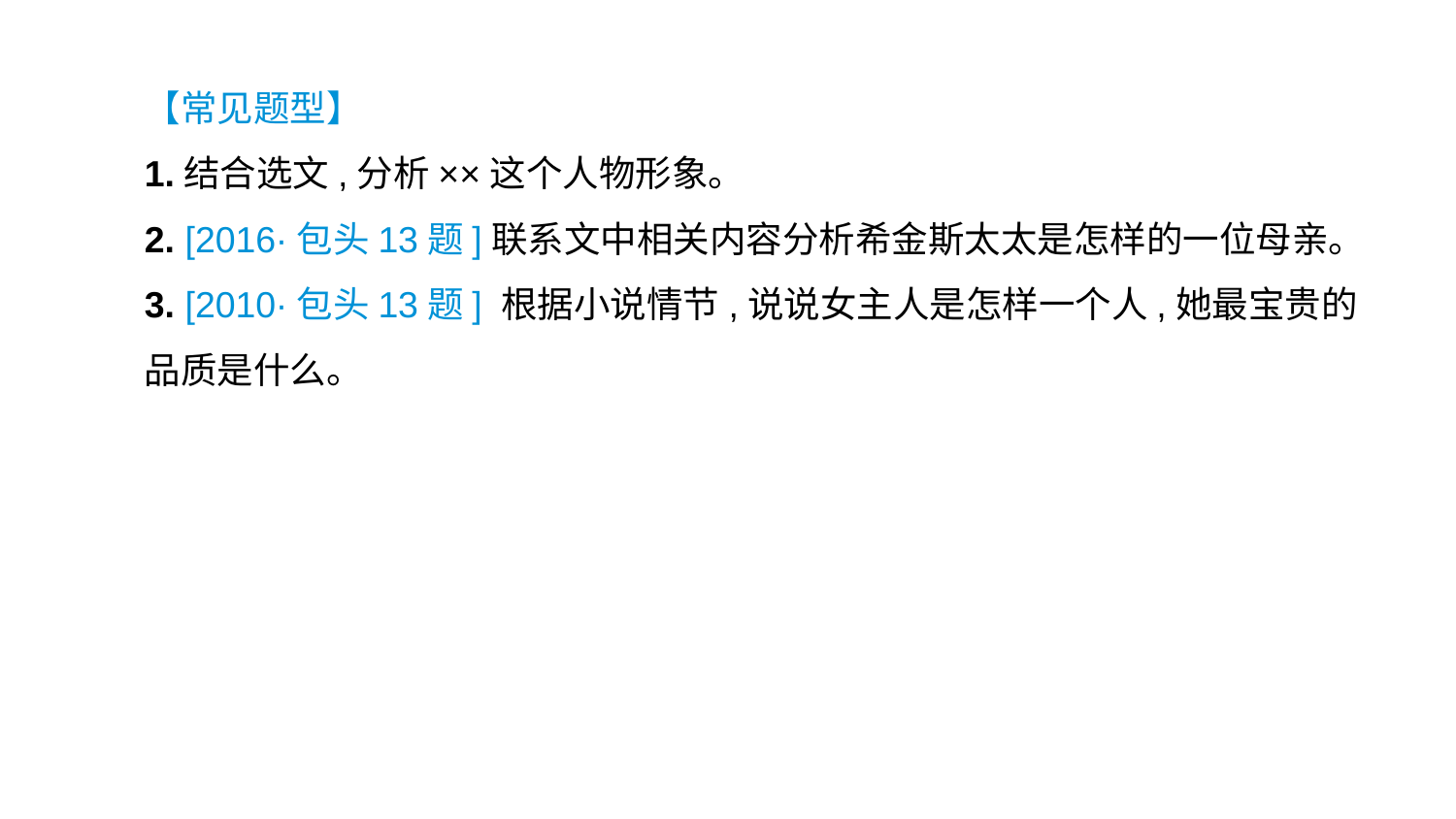

【常见题型】
1.结合选文,分析××这个人物形象。
2. [2016·包头13题]联系文中相关内容分析希金斯太太是怎样的一位母亲。
3. [2010·包头13题] 根据小说情节,说说女主人是怎样一个人,她最宝贵的品质是什么。